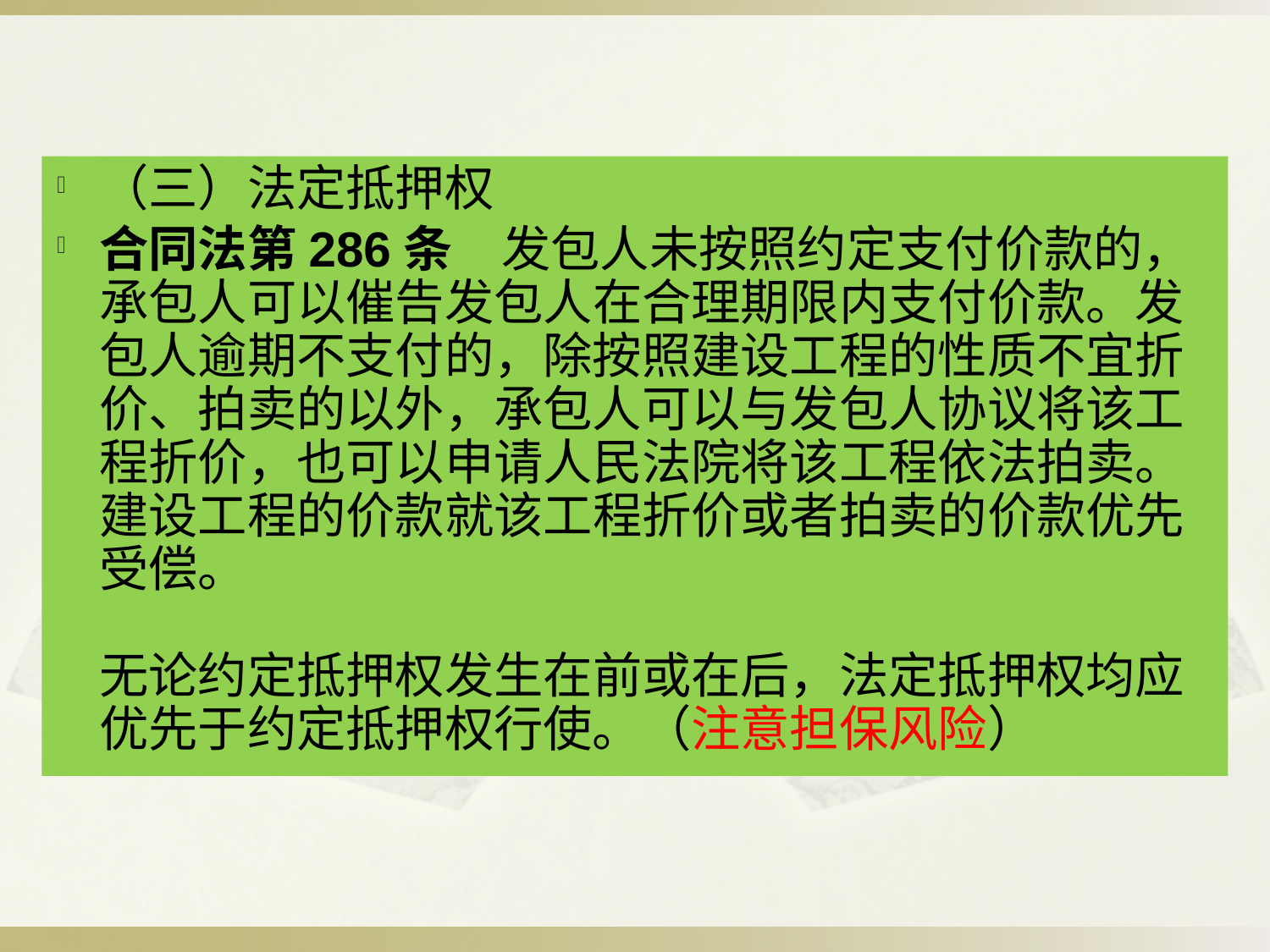

（三）法定抵押权
合同法第286条　发包人未按照约定支付价款的，承包人可以催告发包人在合理期限内支付价款。发包人逾期不支付的，除按照建设工程的性质不宜折价、拍卖的以外，承包人可以与发包人协议将该工程折价，也可以申请人民法院将该工程依法拍卖。建设工程的价款就该工程折价或者拍卖的价款优先受偿。
无论约定抵押权发生在前或在后，法定抵押权均应优先于约定抵押权行使。（注意担保风险）